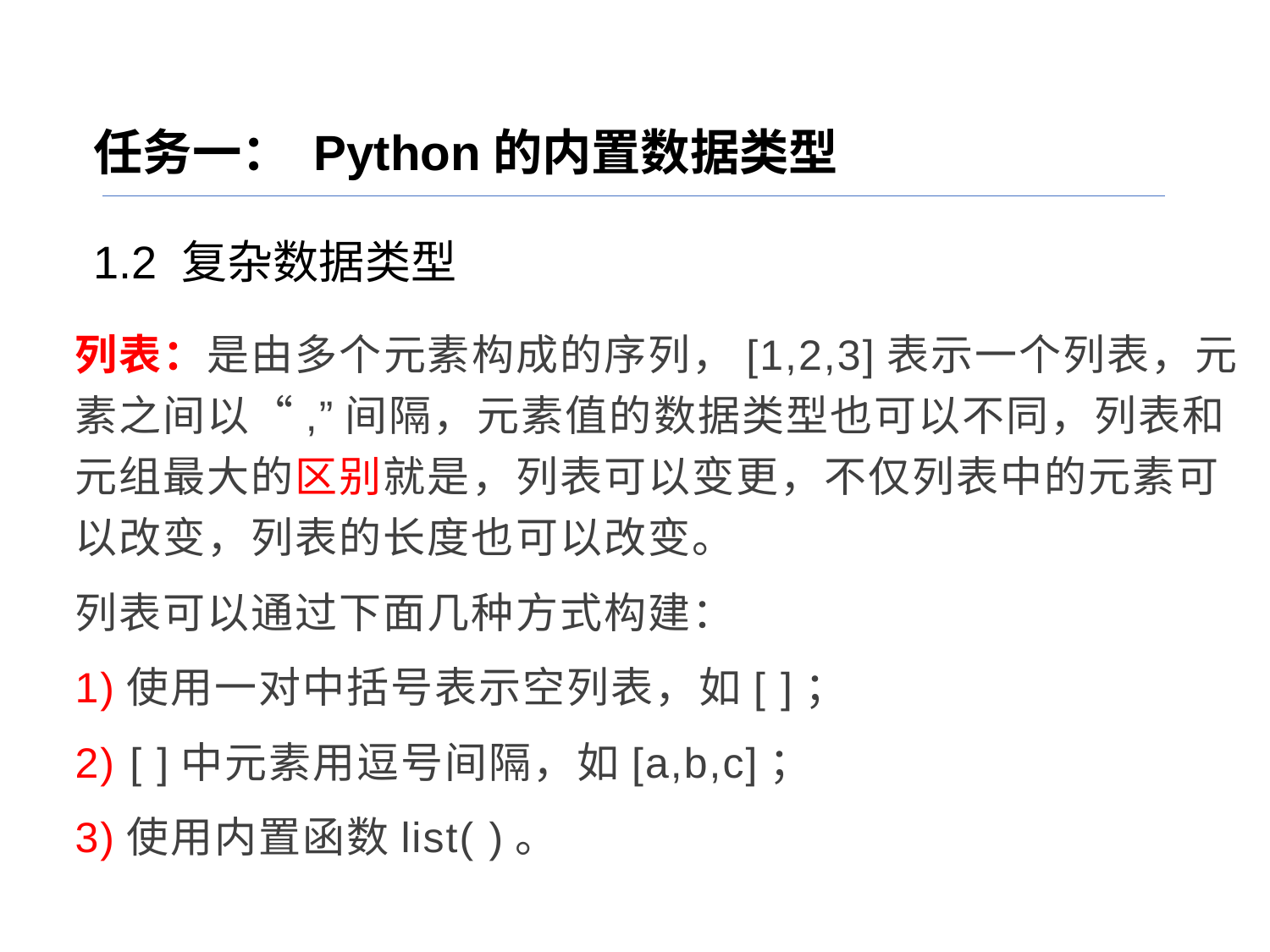

任务一： Python的内置数据类型
1.2 复杂数据类型
列表：是由多个元素构成的序列，[1,2,3]表示一个列表，元素之间以“,”间隔，元素值的数据类型也可以不同，列表和元组最大的区别就是，列表可以变更，不仅列表中的元素可以改变，列表的长度也可以改变。
列表可以通过下面几种方式构建：
1)使用一对中括号表示空列表，如[ ]；
2) [ ]中元素用逗号间隔，如[a,b,c]；
3)使用内置函数list( )。